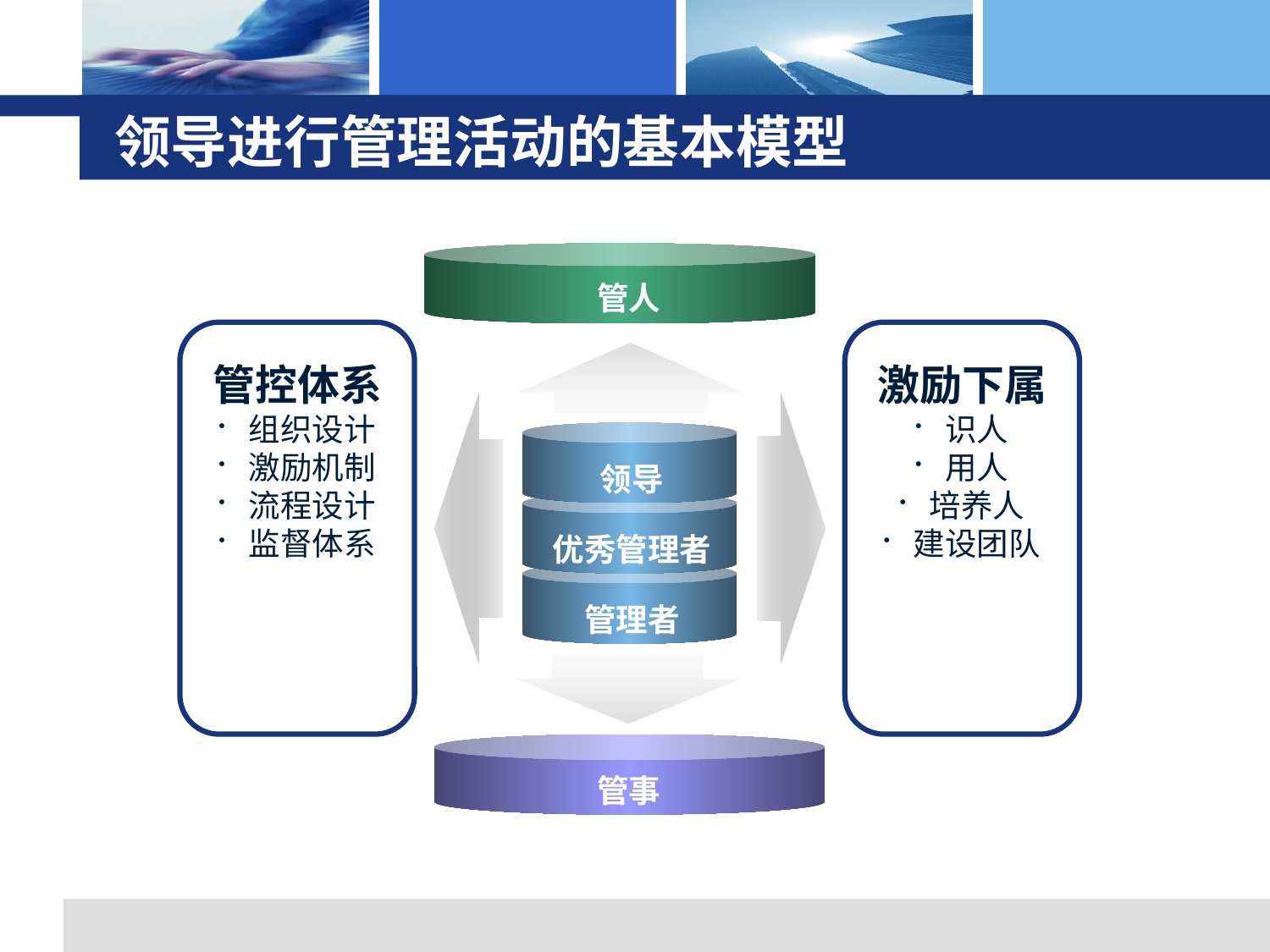

# 领导进行管理活动的基本模型

管人

管控体系
组织设计
激励机制
流程设计
监督体系
激励下属
识人
用人
培养人
建设团队

领导

优秀管理者

管理者

管事